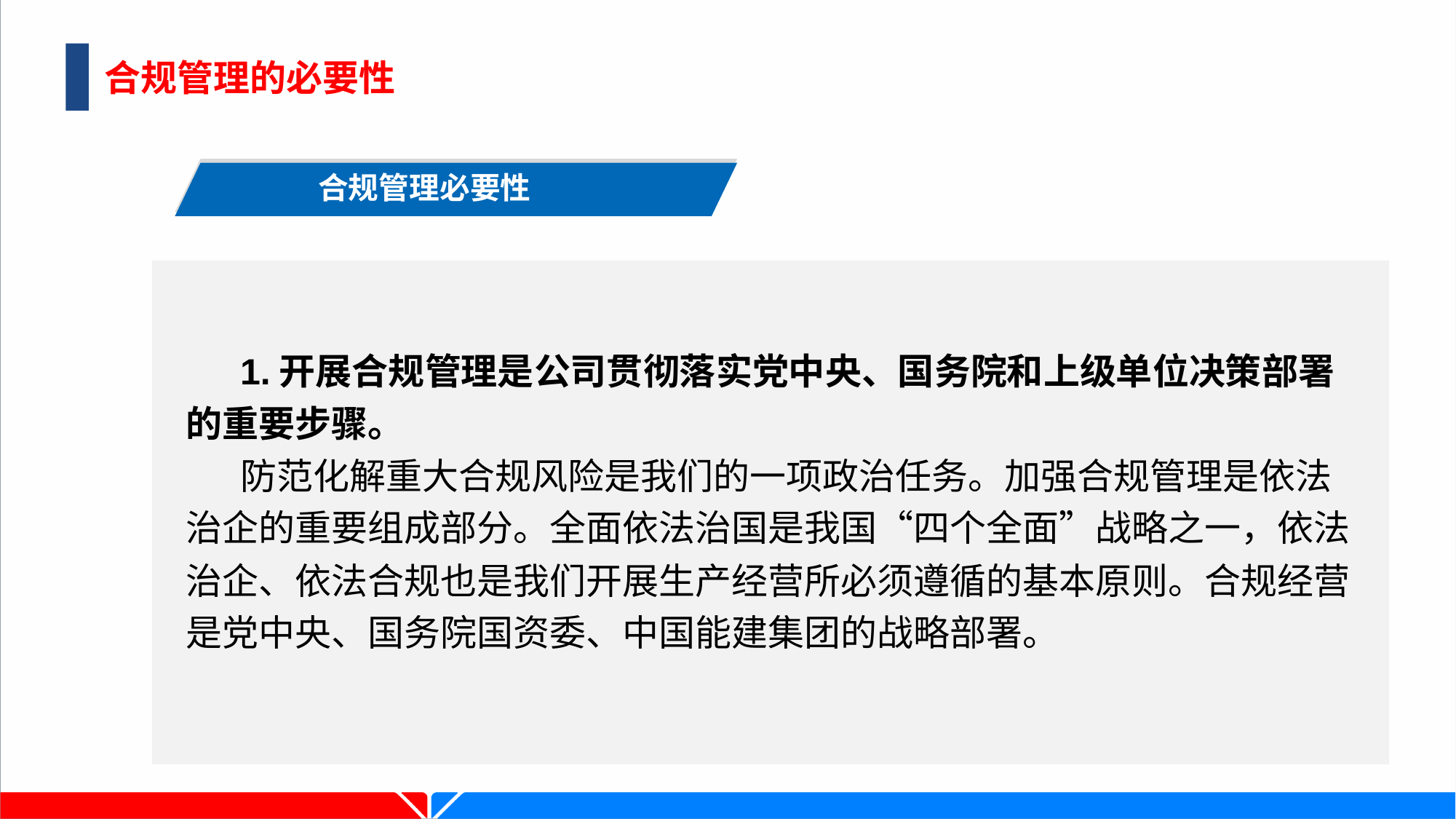

合规管理的必要性

合规管理必要性

1.开展合规管理是公司贯彻落实党中央、国务院和上级单位决策部署的重要步骤。
防范化解重大合规风险是我们的一项政治任务。加强合规管理是依法治企的重要组成部分。全面依法治国是我国“四个全面”战略之一，依法治企、依法合规也是我们开展生产经营所必须遵循的基本原则。合规经营是党中央、国务院国资委、中国能建集团的战略部署。